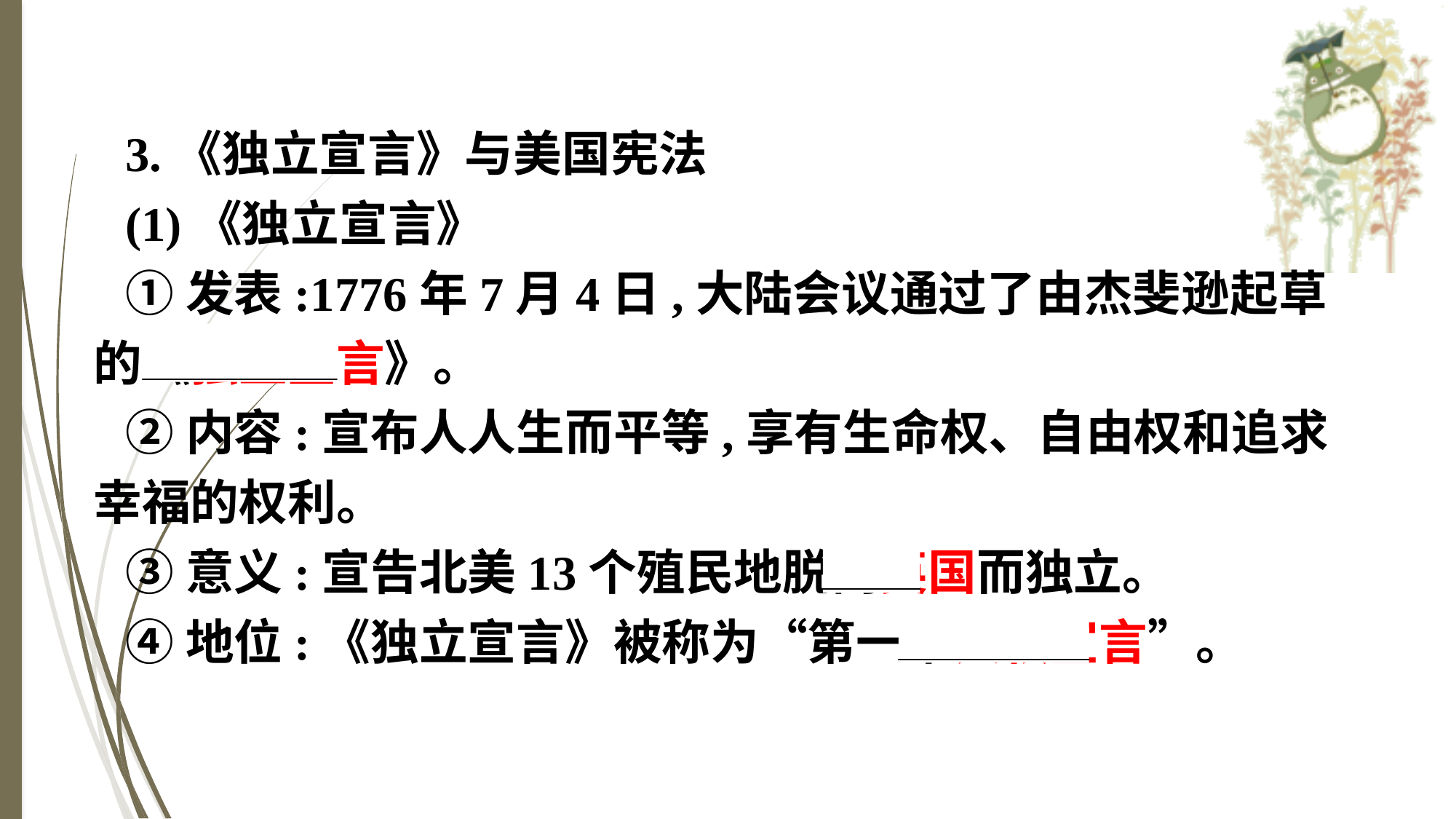

3.《独立宣言》与美国宪法
(1)《独立宣言》
①发表:1776年7月4日,大陆会议通过了由杰斐逊起草的《独立宣言》。
②内容:宣布人人生而平等,享有生命权、自由权和追求幸福的权利。
③意义:宣告北美13个殖民地脱离英国而独立。
④地位:《独立宣言》被称为“第一个人权宣言”。